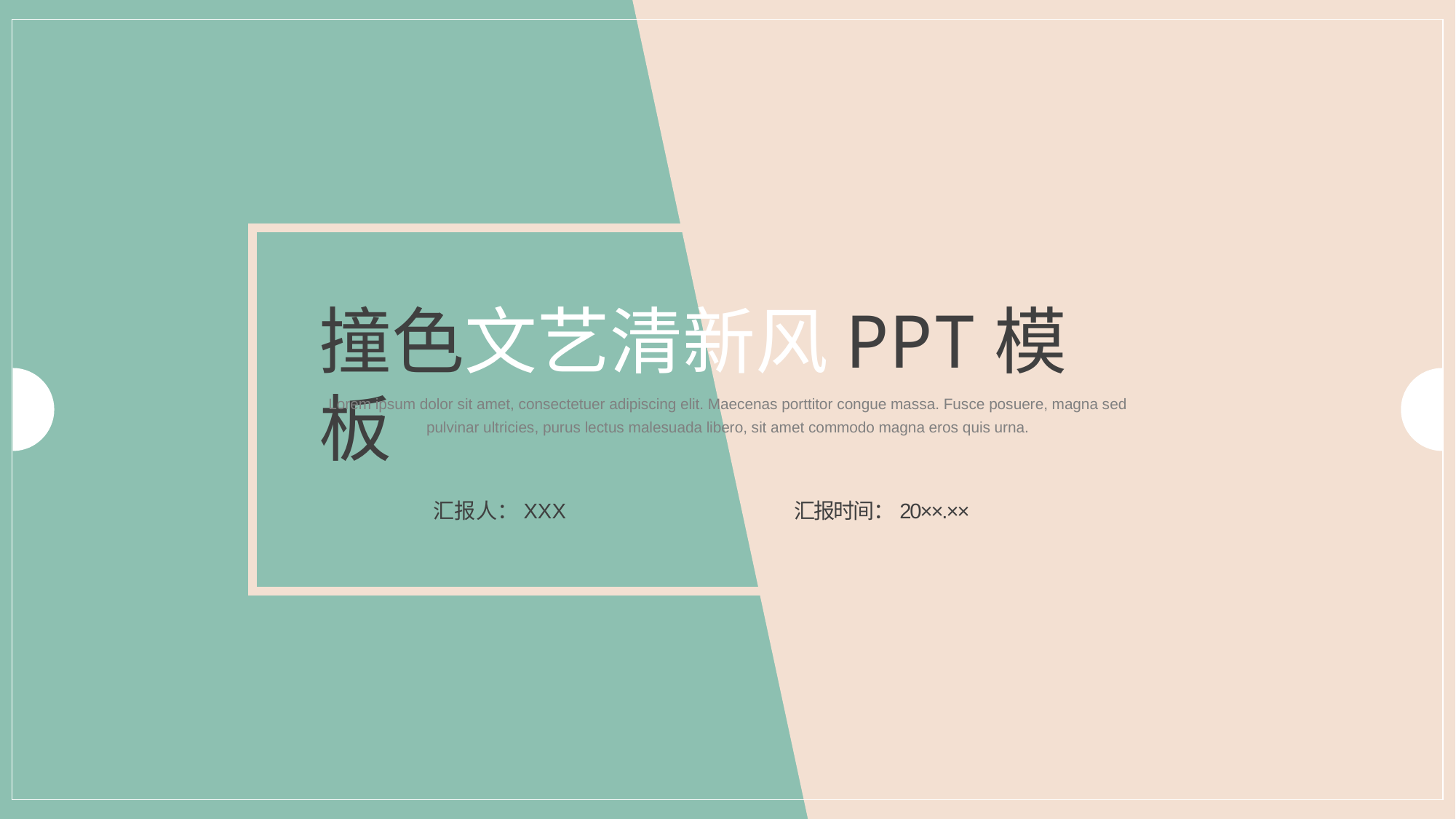

撞色文艺清新风PPT模板

Lorem ipsum dolor sit amet, consectetuer adipiscing elit. Maecenas porttitor congue massa. Fusce posuere, magna sed pulvinar ultricies, purus lectus malesuada libero, sit amet commodo magna eros quis urna.
汇报人：XXX
汇报时间：20××.××